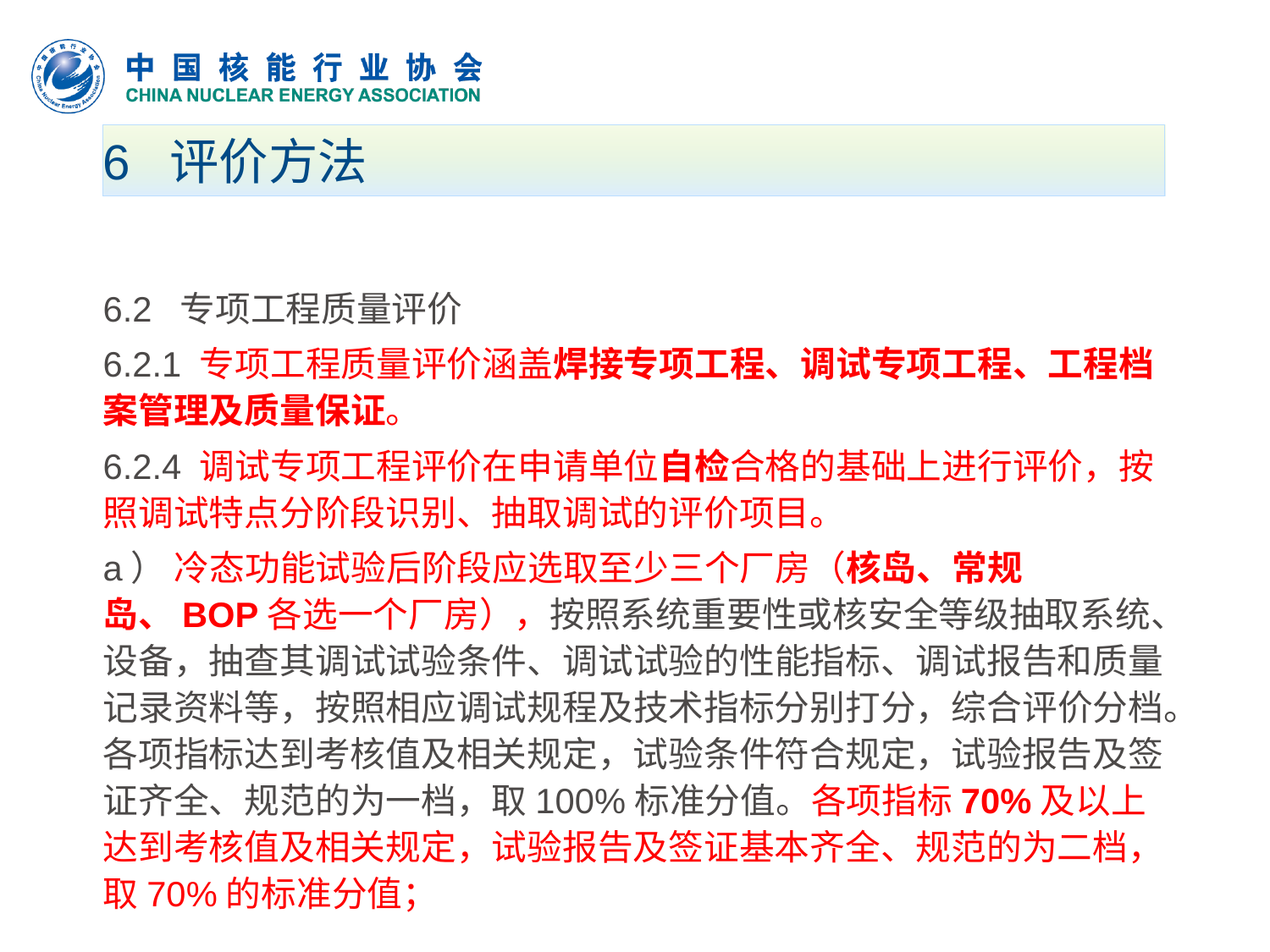

# 6  评价方法
6.2  专项工程质量评价
6.2.1 专项工程质量评价涵盖焊接专项工程、调试专项工程、工程档案管理及质量保证。
6.2.4 调试专项工程评价在申请单位自检合格的基础上进行评价，按照调试特点分阶段识别、抽取调试的评价项目。
a） 冷态功能试验后阶段应选取至少三个厂房（核岛、常规岛、BOP各选一个厂房），按照系统重要性或核安全等级抽取系统、设备，抽查其调试试验条件、调试试验的性能指标、调试报告和质量记录资料等，按照相应调试规程及技术指标分别打分，综合评价分档。各项指标达到考核值及相关规定，试验条件符合规定，试验报告及签证齐全、规范的为一档，取100%标准分值。各项指标70%及以上达到考核值及相关规定，试验报告及签证基本齐全、规范的为二档，取70%的标准分值；